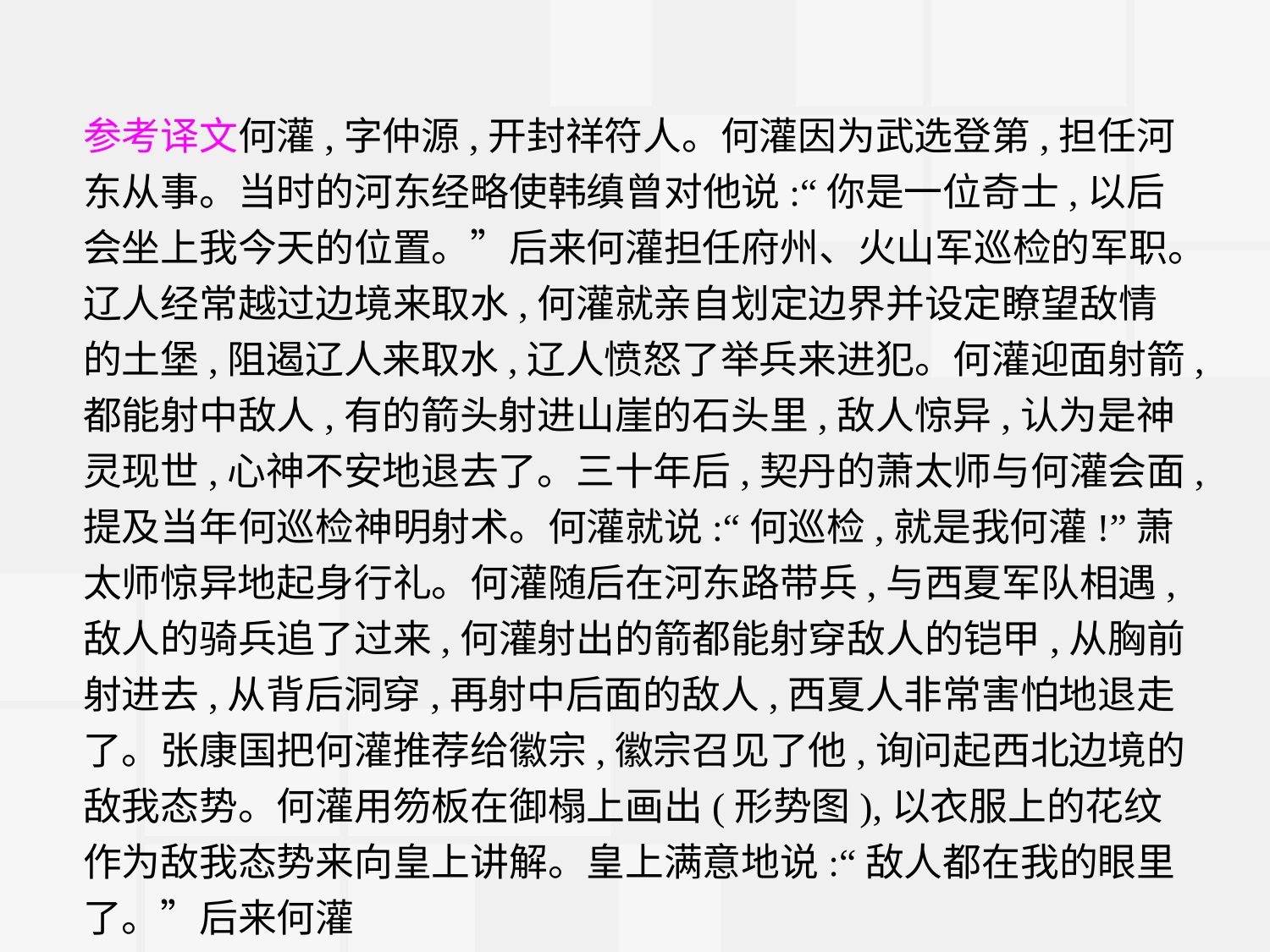

参考译文何灌,字仲源,开封祥符人。何灌因为武选登第,担任河东从事。当时的河东经略使韩缜曾对他说:“你是一位奇士,以后会坐上我今天的位置。”后来何灌担任府州、火山军巡检的军职。辽人经常越过边境来取水,何灌就亲自划定边界并设定瞭望敌情的土堡,阻遏辽人来取水,辽人愤怒了举兵来进犯。何灌迎面射箭,都能射中敌人,有的箭头射进山崖的石头里,敌人惊异,认为是神灵现世,心神不安地退去了。三十年后,契丹的萧太师与何灌会面,提及当年何巡检神明射术。何灌就说:“何巡检,就是我何灌!”萧太师惊异地起身行礼。何灌随后在河东路带兵,与西夏军队相遇,敌人的骑兵追了过来,何灌射出的箭都能射穿敌人的铠甲,从胸前射进去,从背后洞穿,再射中后面的敌人,西夏人非常害怕地退走了。张康国把何灌推荐给徽宗,徽宗召见了他,询问起西北边境的敌我态势。何灌用笏板在御榻上画出(形势图),以衣服上的花纹作为敌我态势来向皇上讲解。皇上满意地说:“敌人都在我的眼里了。”后来何灌